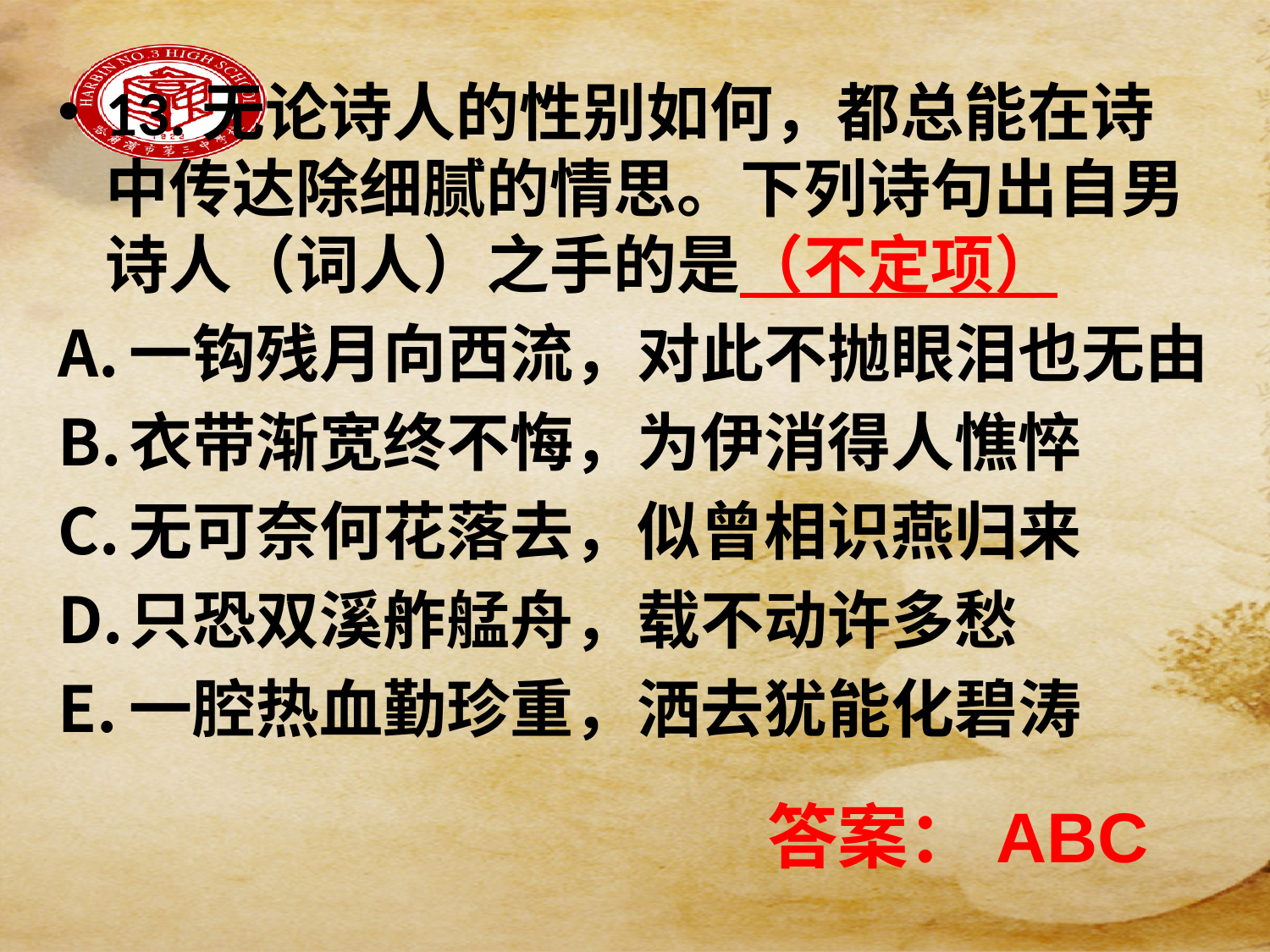

13.无论诗人的性别如何，都总能在诗中传达除细腻的情思。下列诗句出自男诗人（词人）之手的是（不定项）
一钩残月向西流，对此不抛眼泪也无由
衣带渐宽终不悔，为伊消得人憔悴
无可奈何花落去，似曾相识燕归来
只恐双溪舴艋舟，载不动许多愁
一腔热血勤珍重，洒去犹能化碧涛
答案：ABC